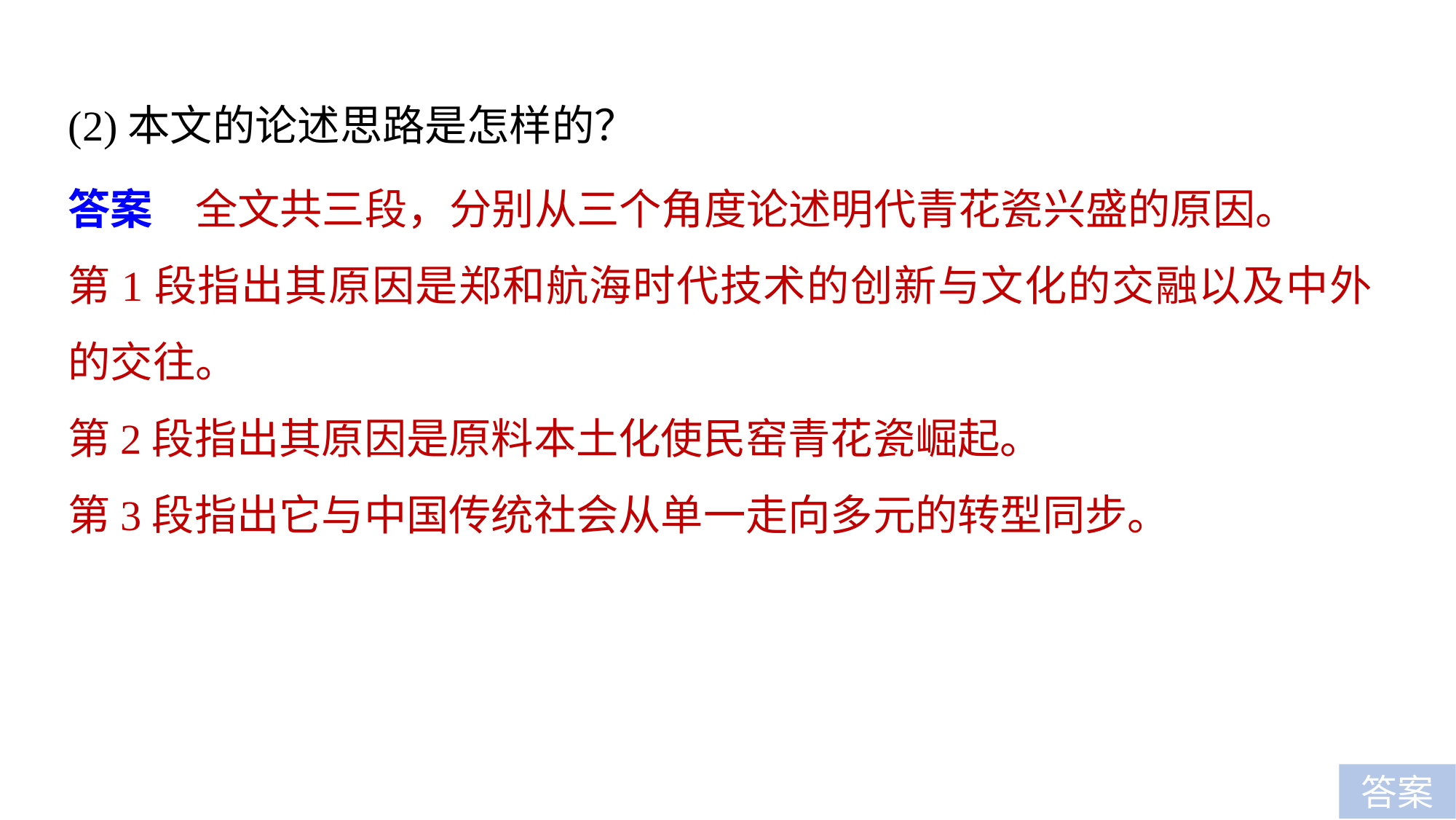

(2)本文的论述思路是怎样的？
答案　全文共三段，分别从三个角度论述明代青花瓷兴盛的原因。
第1段指出其原因是郑和航海时代技术的创新与文化的交融以及中外的交往。
第2段指出其原因是原料本土化使民窑青花瓷崛起。
第3段指出它与中国传统社会从单一走向多元的转型同步。
答案